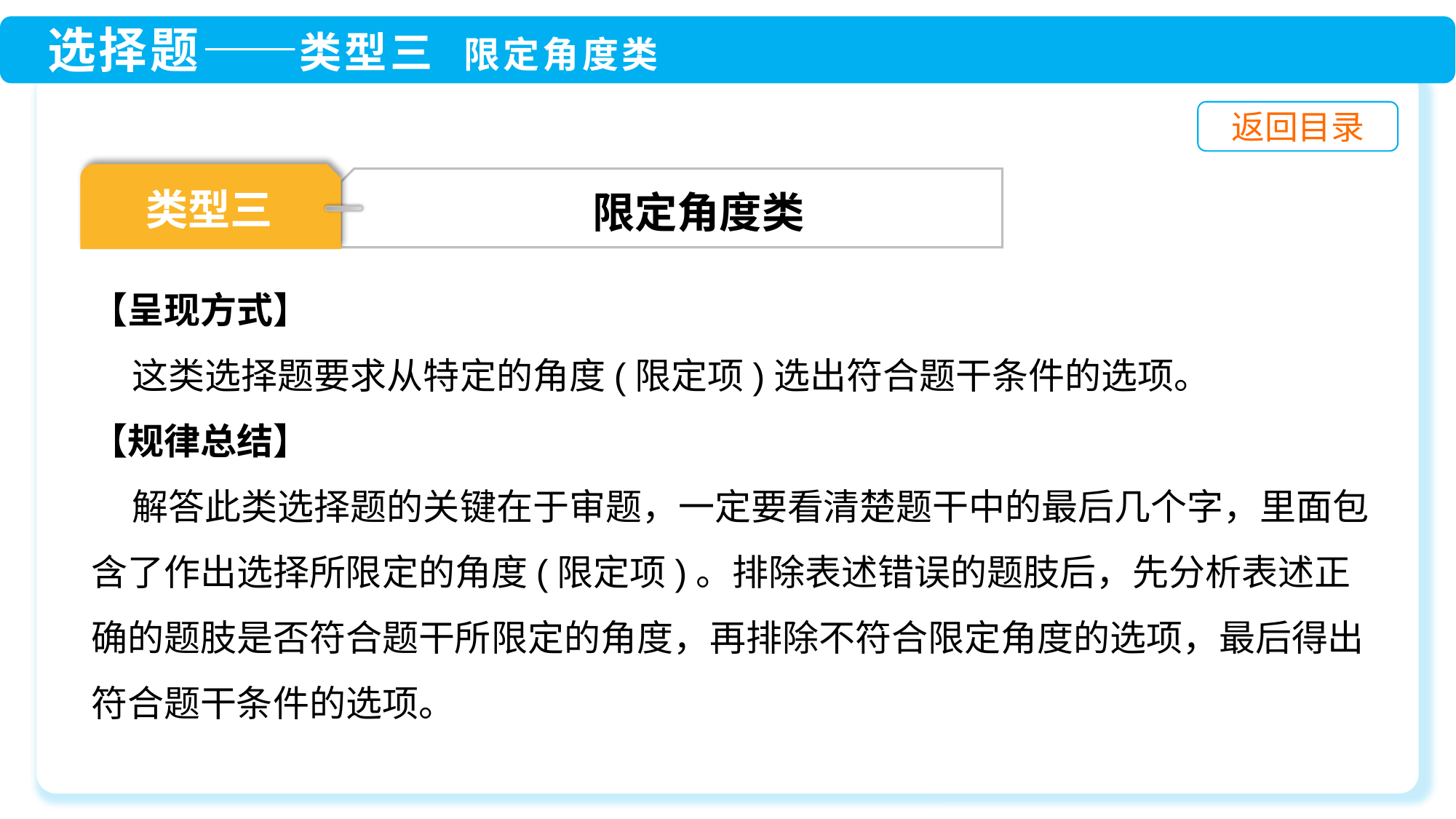

类型三
限定角度类

【呈现方式】
    这类选择题要求从特定的角度(限定项)选出符合题干条件的选项。
【规律总结】
    解答此类选择题的关键在于审题，一定要看清楚题干中的最后几个字，里面包含了作出选择所限定的角度(限定项)。排除表述错误的题肢后，先分析表述正确的题肢是否符合题干所限定的角度，再排除不符合限定角度的选项，最后得出符合题干条件的选项。